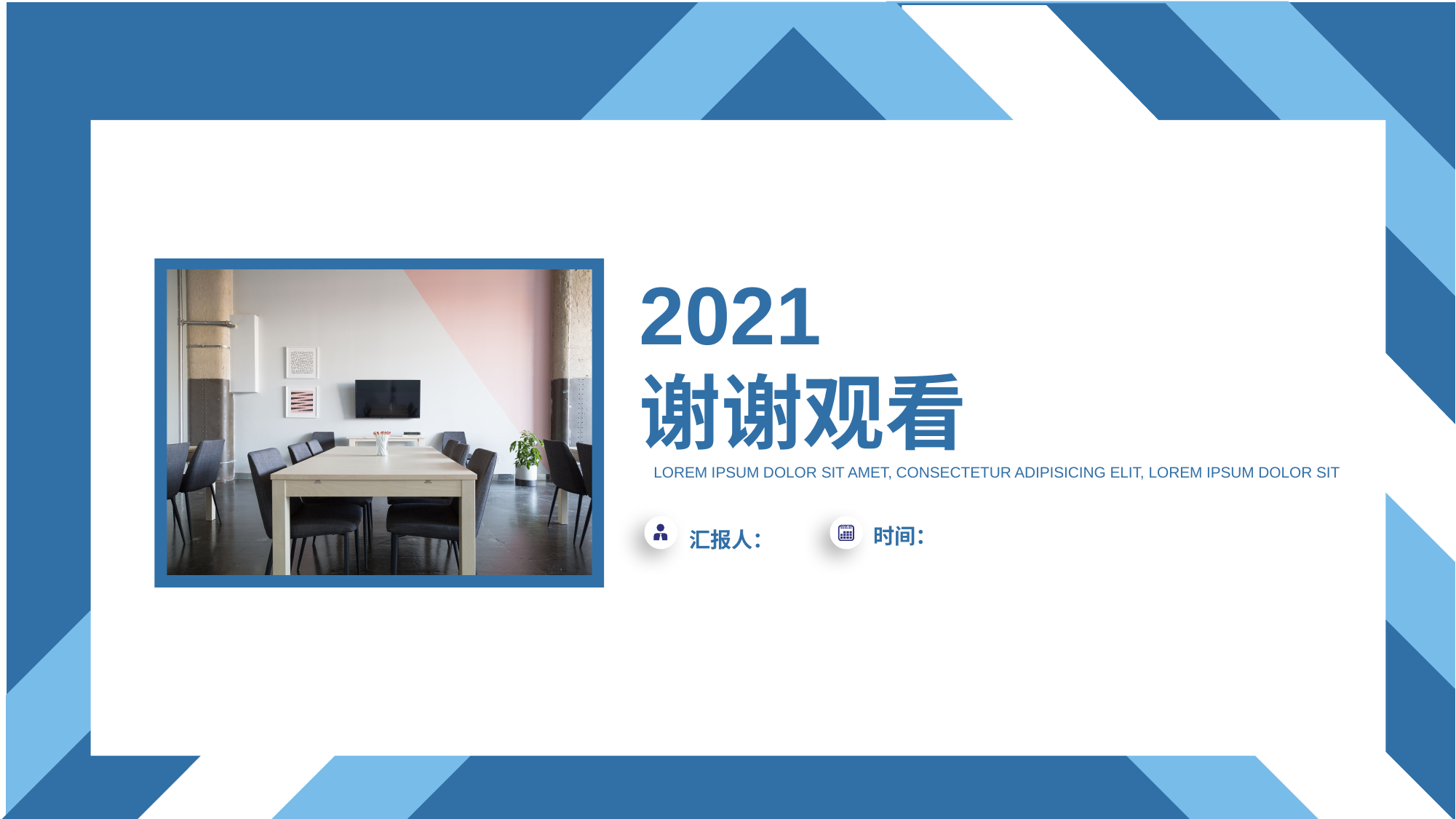

2021
谢谢观看

LOREM IPSUM DOLOR SIT AMET, CONSECTETUR ADIPISICING ELIT, LOREM IPSUM DOLOR SIT

汇报人：

时间：